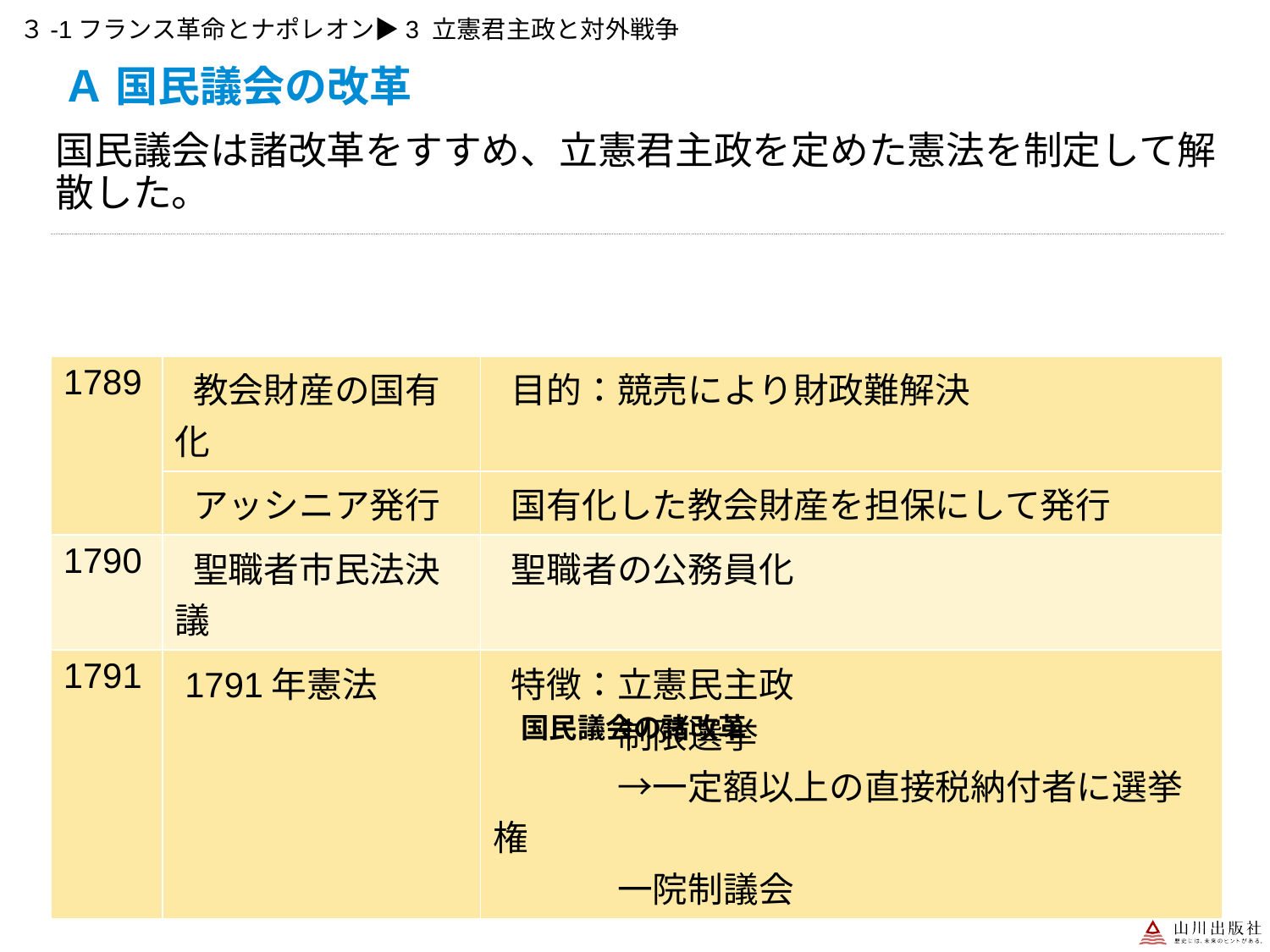

３-1フランス革命とナポレオン▶3 立憲君主政と対外戦争
Ａ 国民議会の改革
国民議会は諸改革をすすめ、立憲君主政を定めた憲法を制定して解散した。
| 1789 | 教会財産の国有化 | 目的：競売により財政難解決 |
| --- | --- | --- |
|  | アッシニア発行 | 国有化した教会財産を担保にして発行 |
| 1790 | 聖職者市民法決議 | 聖職者の公務員化 |
| 1791 | 1791年憲法 | 特徴：立憲民主政 　　　制限選挙 　　　→一定額以上の直接税納付者に選挙権 　　　一院制議会 |
国民議会の諸改革